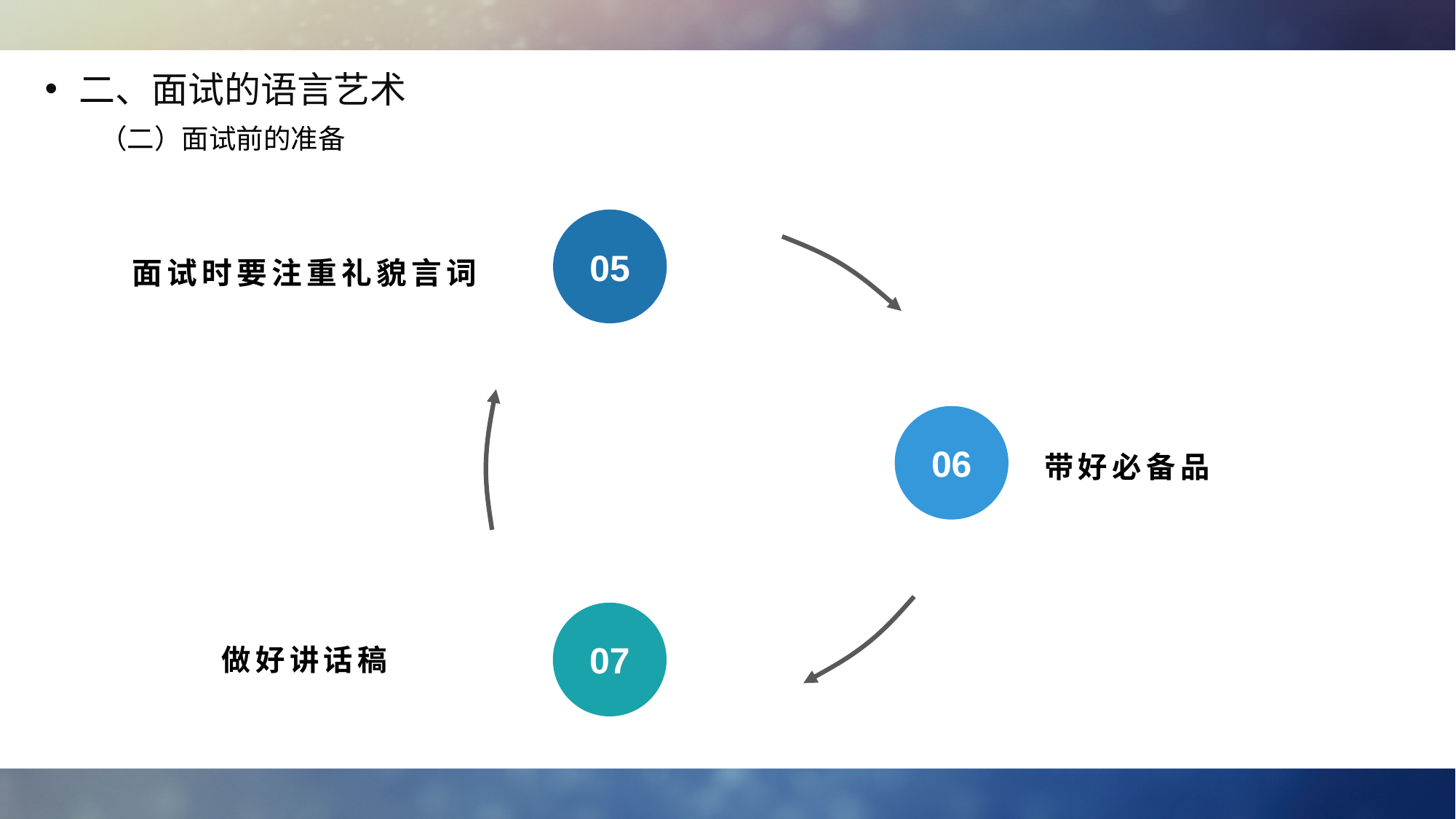

二、面试的语言艺术
（二）面试前的准备

05
面试时要注重礼貌言词

06
带好必备品

07
做好讲话稿